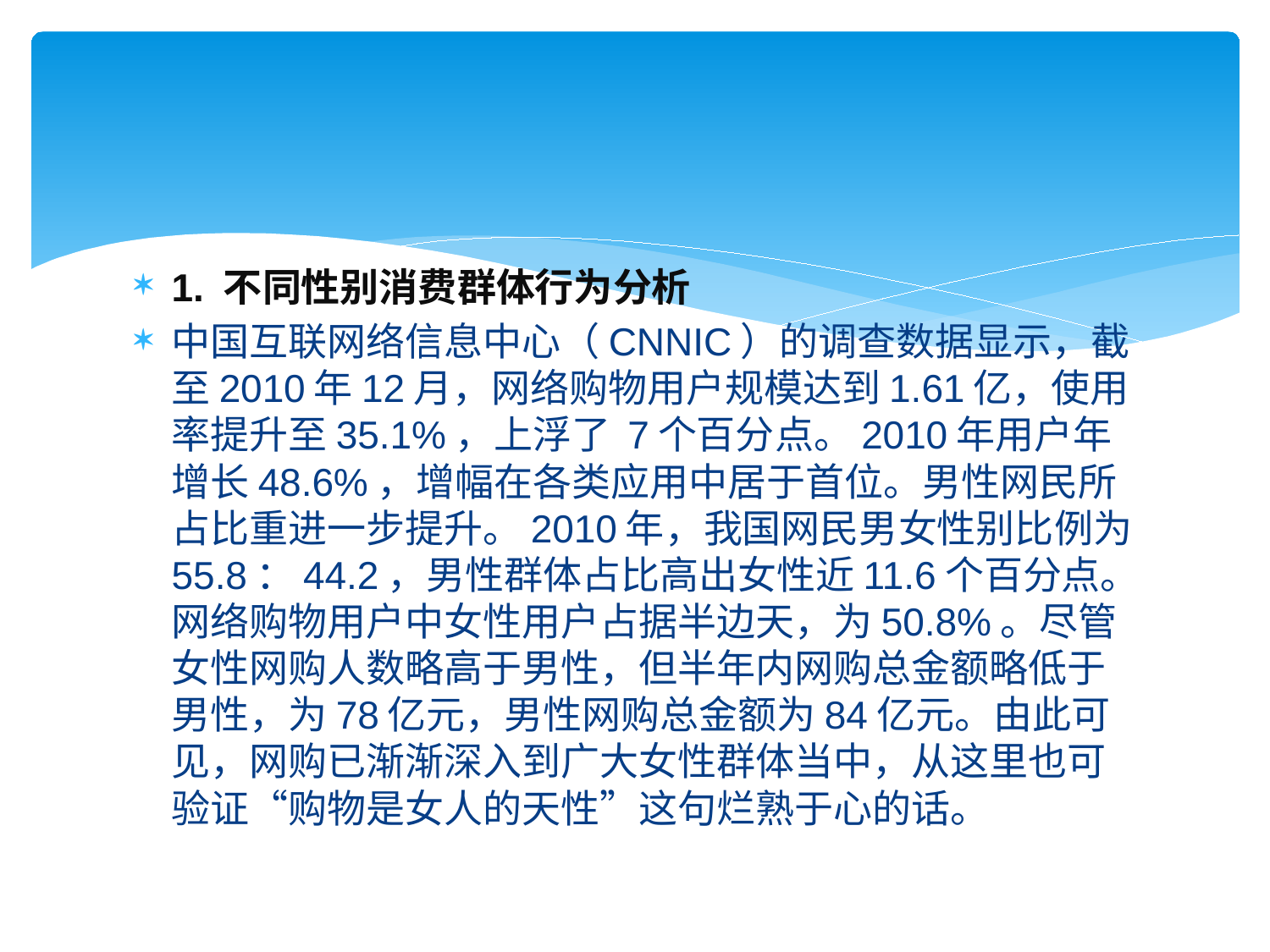

1. 不同性别消费群体行为分析
中国互联网络信息中心（CNNIC）的调查数据显示，截至2010年12月，网络购物用户规模达到1.61亿，使用率提升至35.1%，上浮了 7个百分点。2010年用户年增长48.6%，增幅在各类应用中居于首位。男性网民所占比重进一步提升。2010年，我国网民男女性别比例为55.8：44.2，男性群体占比高出女性近11.6个百分点。网络购物用户中女性用户占据半边天，为50.8%。尽管女性网购人数略高于男性，但半年内网购总金额略低于男性，为78亿元，男性网购总金额为84亿元。由此可见，网购已渐渐深入到广大女性群体当中，从这里也可验证“购物是女人的天性”这句烂熟于心的话。